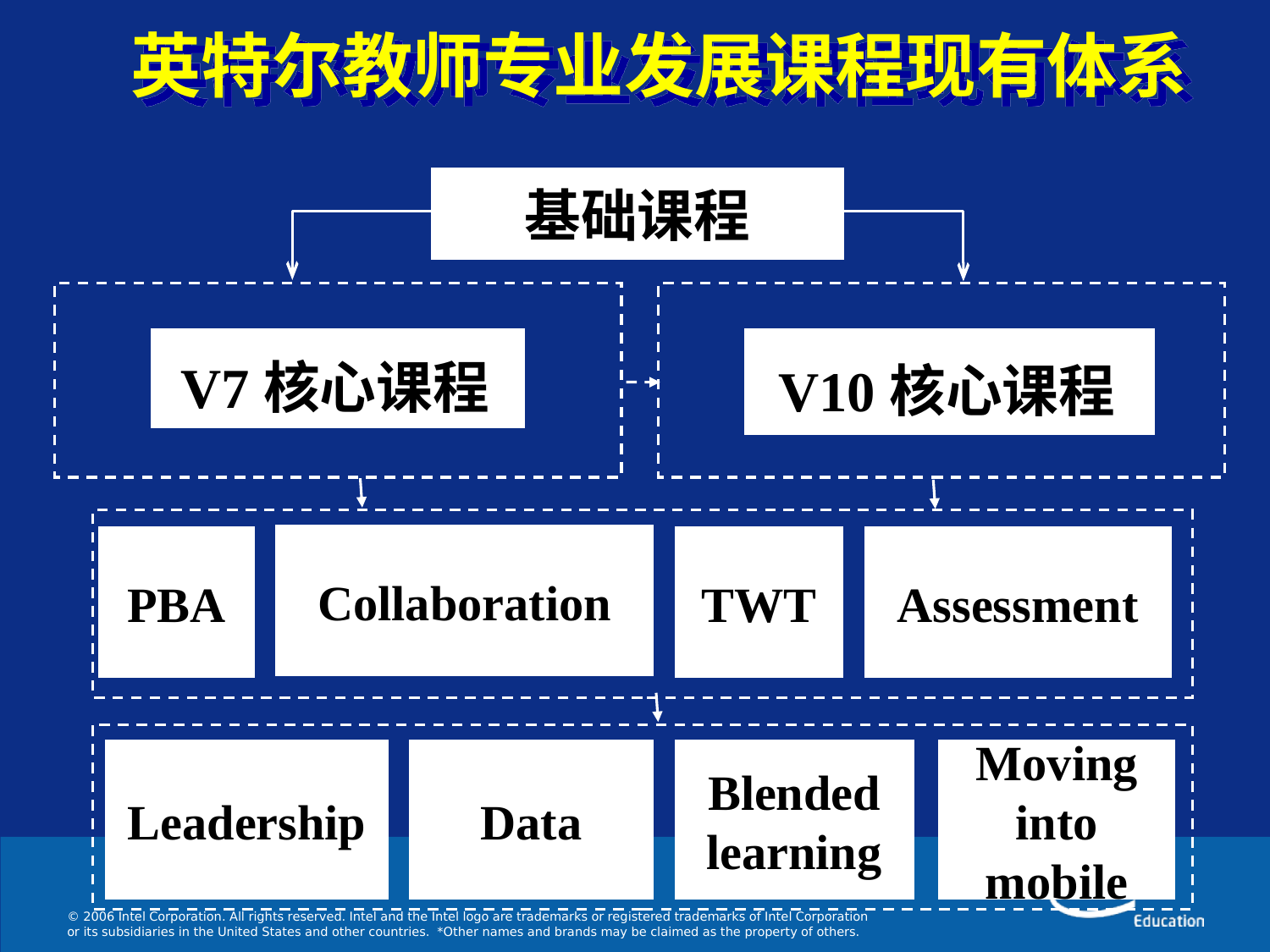

# 英特尔教师专业发展课程现有体系
基础课程

V7核心课程
V10核心课程

Collaboration
PBA
TWT
Assessment

Leadership
Data
Blended learning
Moving into mobile